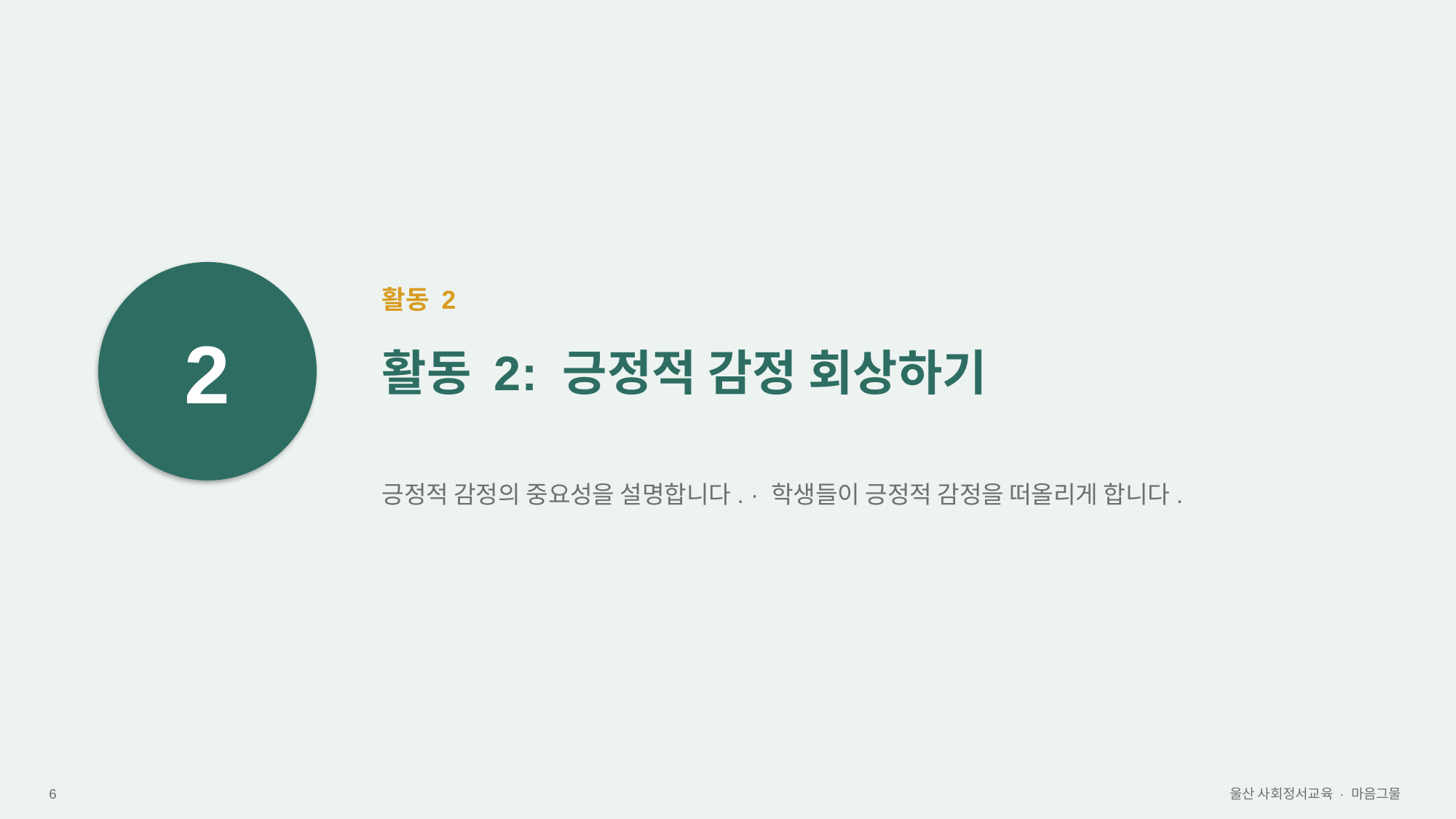

2
활동 2
활동 2: 긍정적 감정 회상하기
긍정적 감정의 중요성을 설명합니다. · 학생들이 긍정적 감정을 떠올리게 합니다.
6
울산 사회정서교육 · 마음그물